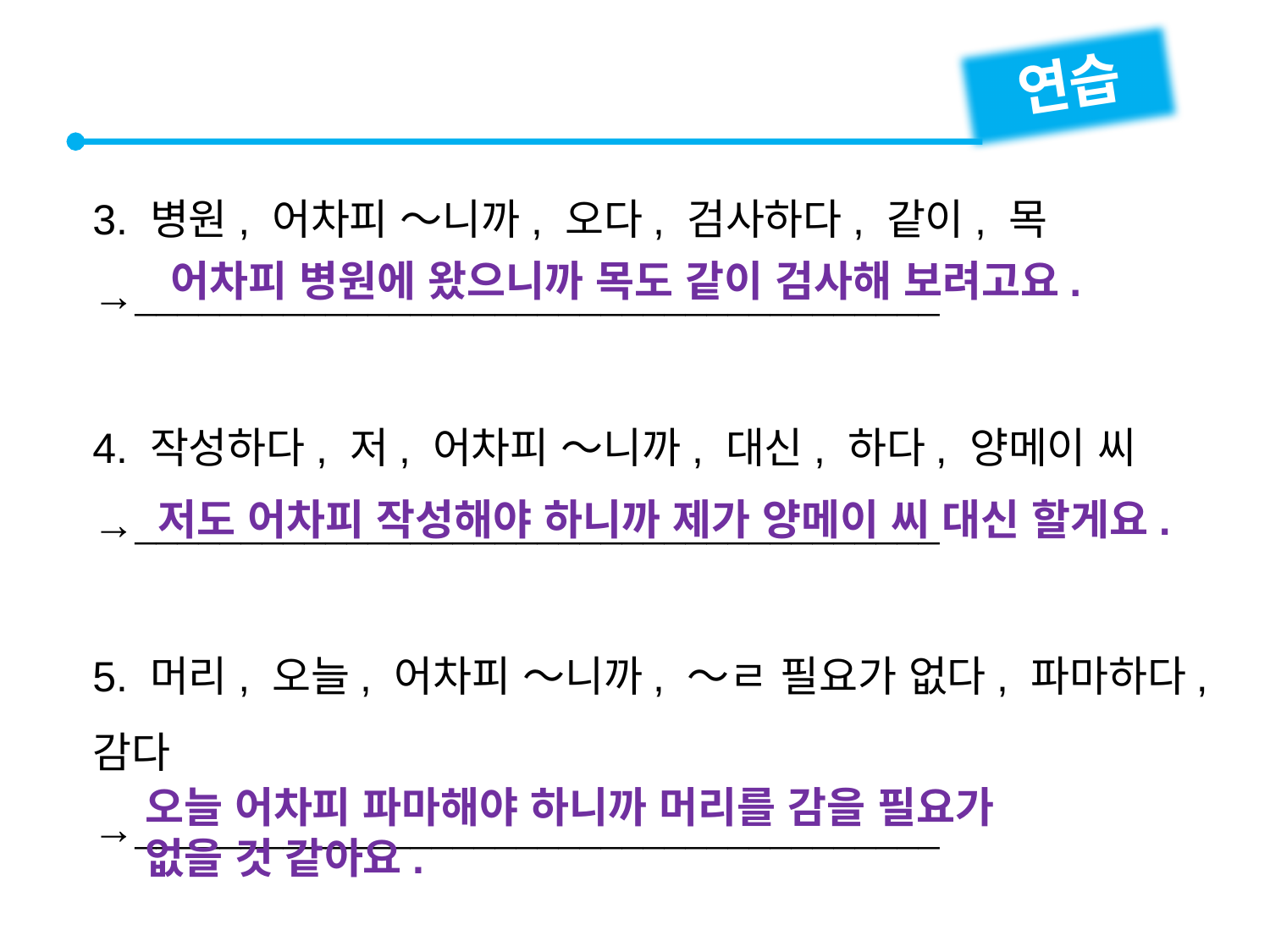

연습
3. 병원, 어차피 ～니까, 오다, 검사하다, 같이, 목
→______________________________________

4. 작성하다, 저, 어차피 ～니까, 대신, 하다, 양메이 씨
→______________________________________

5. 머리, 오늘, 어차피 ～니까, ～ㄹ 필요가 없다, 파마하다, 감다
→______________________________________

어차피 병원에 왔으니까 목도 같이 검사해 보려고요.
저도 어차피 작성해야 하니까 제가 양메이 씨 대신 할게요.
오늘 어차피 파마해야 하니까 머리를 감을 필요가
없을 것 같아요.